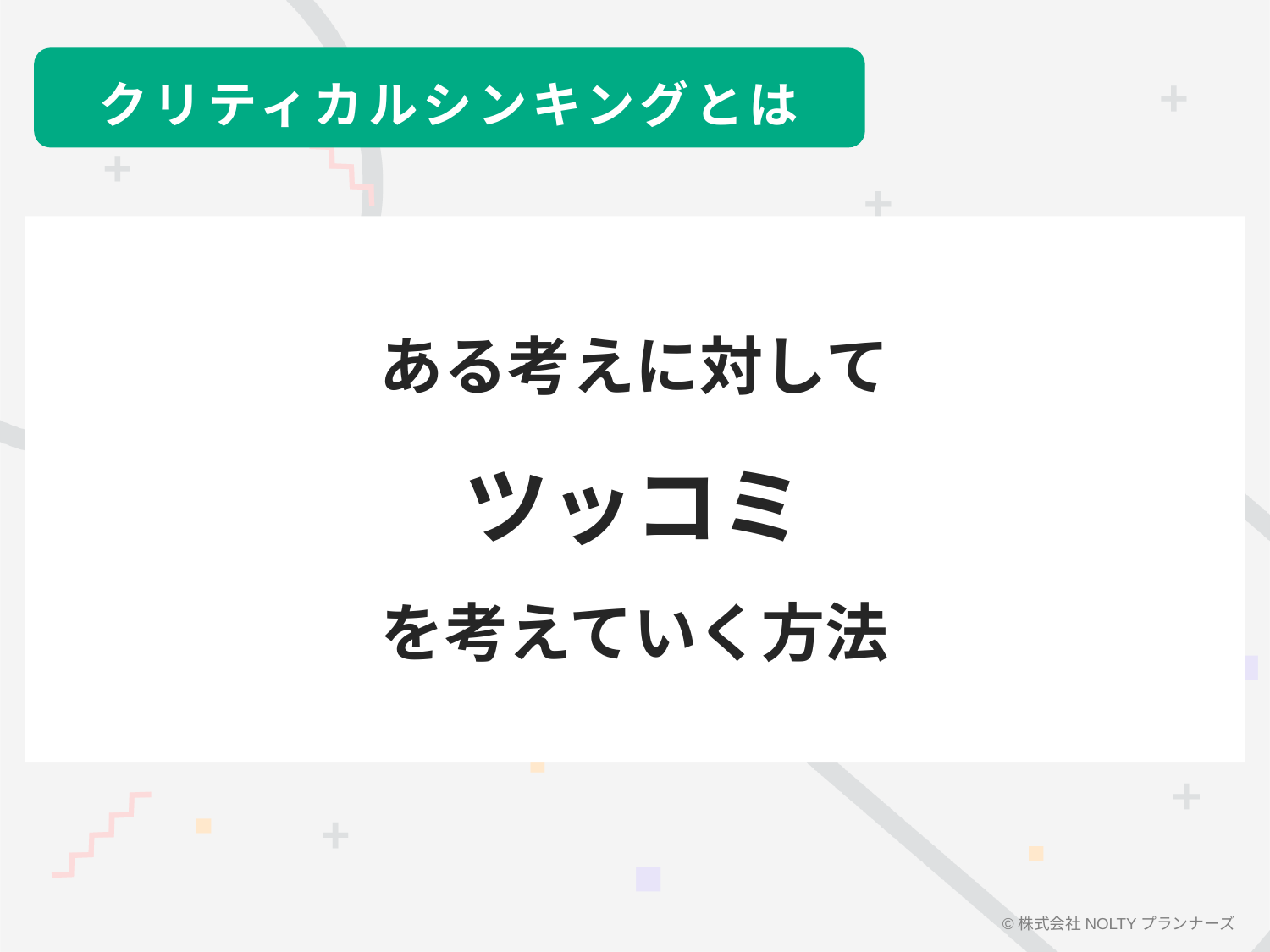

クリティカルシンキングとは

ある考えに対して
ツッコミ
を考えていく方法